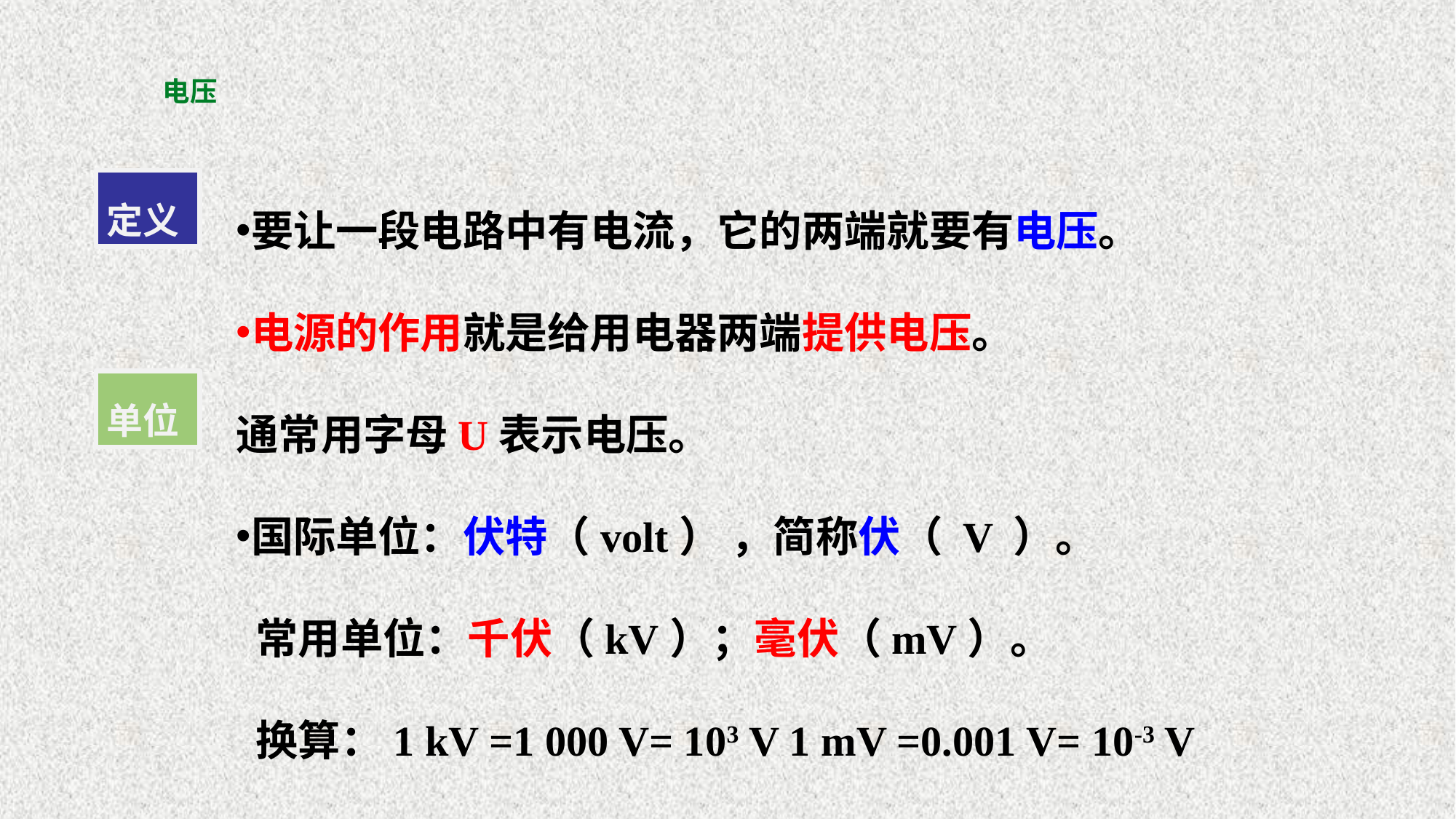

# 电压
要让一段电路中有电流，它的两端就要有电压。
电源的作用就是给用电器两端提供电压。
通常用字母U表示电压。
国际单位：伏特（volt） ，简称伏（ V ）。
 常用单位：千伏（kV）；毫伏（mV）。
 换算：1 kV =1 000 V= 103 V 1 mV =0.001 V= 10-3 V
定义
单位